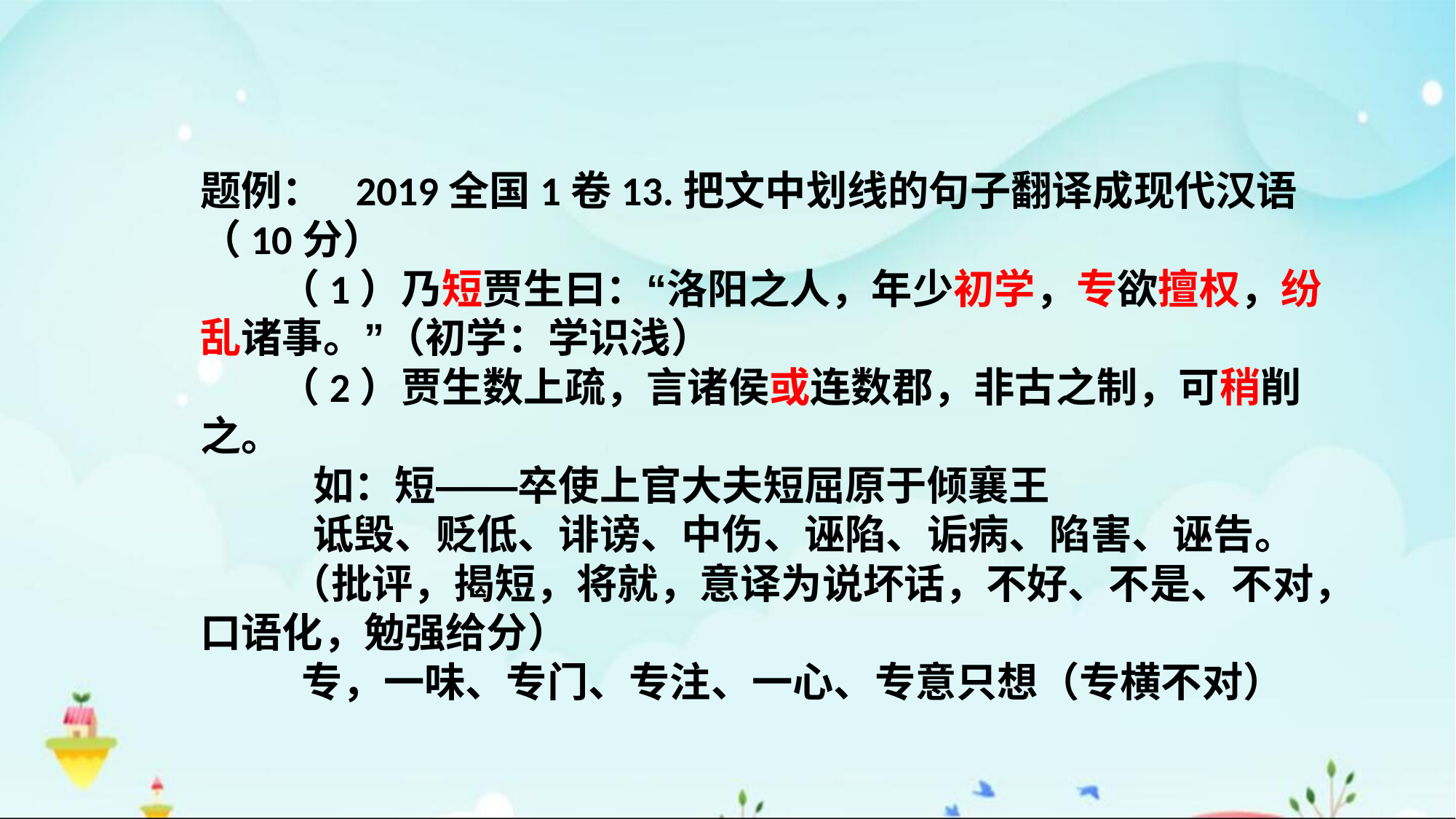

题例：  2019全国1卷13.把文中划线的句子翻译成现代汉语（10分）
      （1）乃短贾生曰：“洛阳之人，年少初学，专欲擅权，纷乱诸事。”（初学：学识浅）
      （2）贾生数上疏，言诸侯或连数郡，非古之制，可稍削之。
         如：短——卒使上官大夫短屈原于倾襄王
         诋毁、贬低、诽谤、中伤、诬陷、诟病、陷害、诬告。
       （批评，揭短，将就，意译为说坏话，不好、不是、不对，口语化，勉强给分）
        专，一味、专门、专注、一心、专意只想（专横不对）